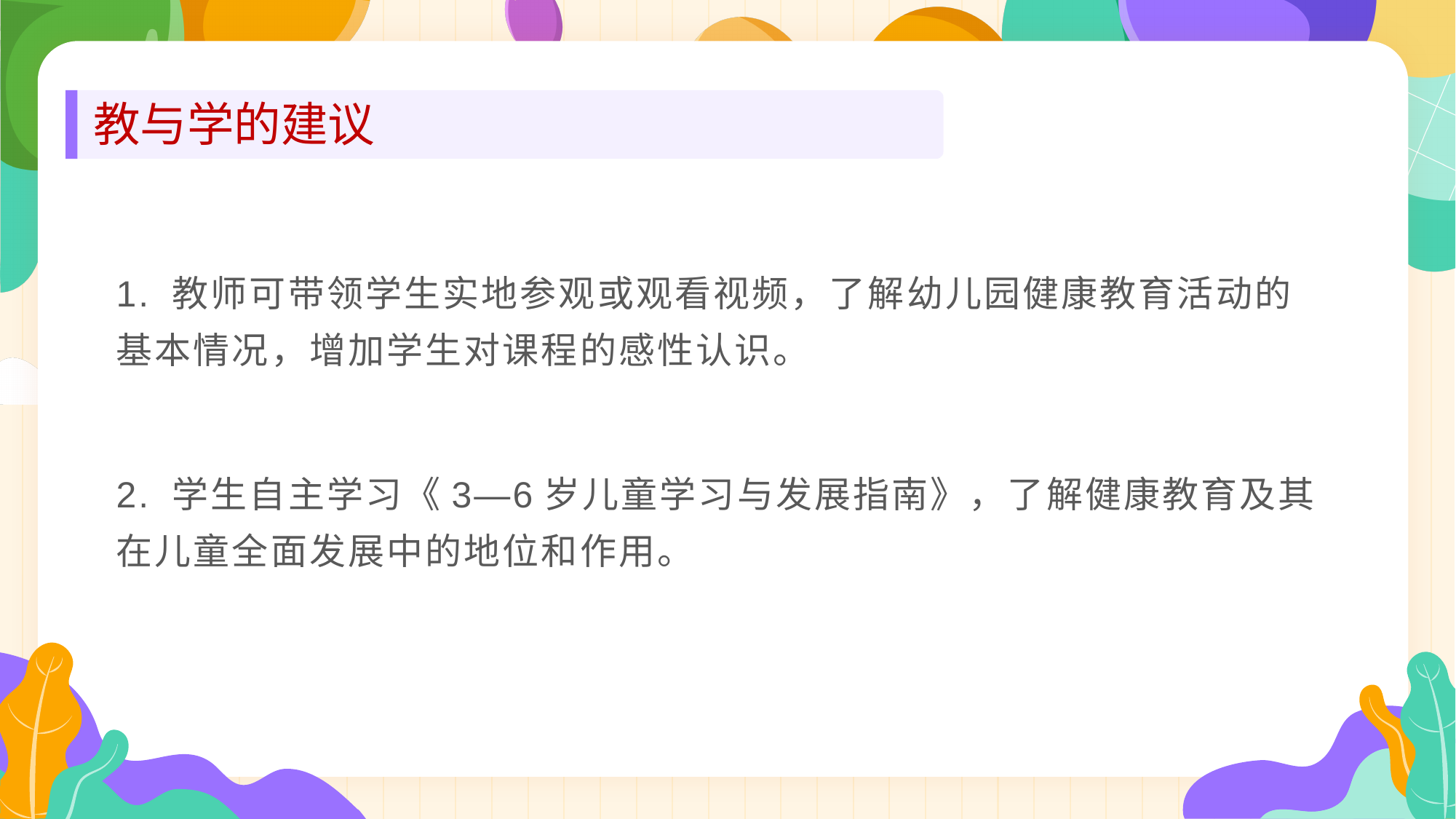

教与学的建议
1. 教师可带领学生实地参观或观看视频，了解幼儿园健康教育活动的基本情况，增加学生对课程的感性认识。

2. 学生自主学习《3—6岁儿童学习与发展指南》，了解健康教育及其在儿童全面发展中的地位和作用。